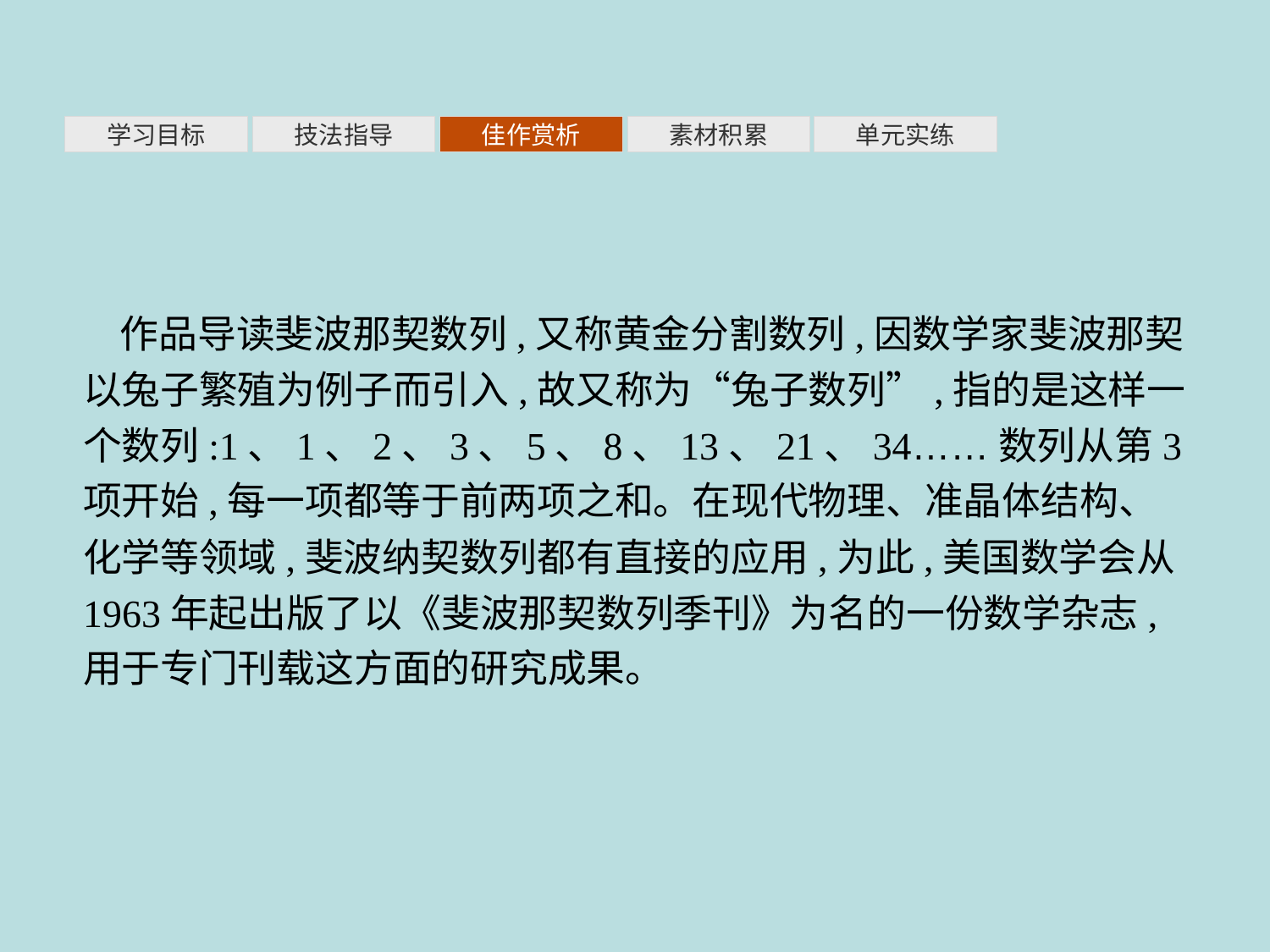

素材积累
学习目标
技法指导
佳作赏析
单元实练
作品导读斐波那契数列,又称黄金分割数列,因数学家斐波那契以兔子繁殖为例子而引入,故又称为“兔子数列”,指的是这样一个数列:1、1、2、3、5、8、13、21、34……数列从第3项开始,每一项都等于前两项之和。在现代物理、准晶体结构、化学等领域,斐波纳契数列都有直接的应用,为此,美国数学会从1963年起出版了以《斐波那契数列季刊》为名的一份数学杂志,用于专门刊载这方面的研究成果。